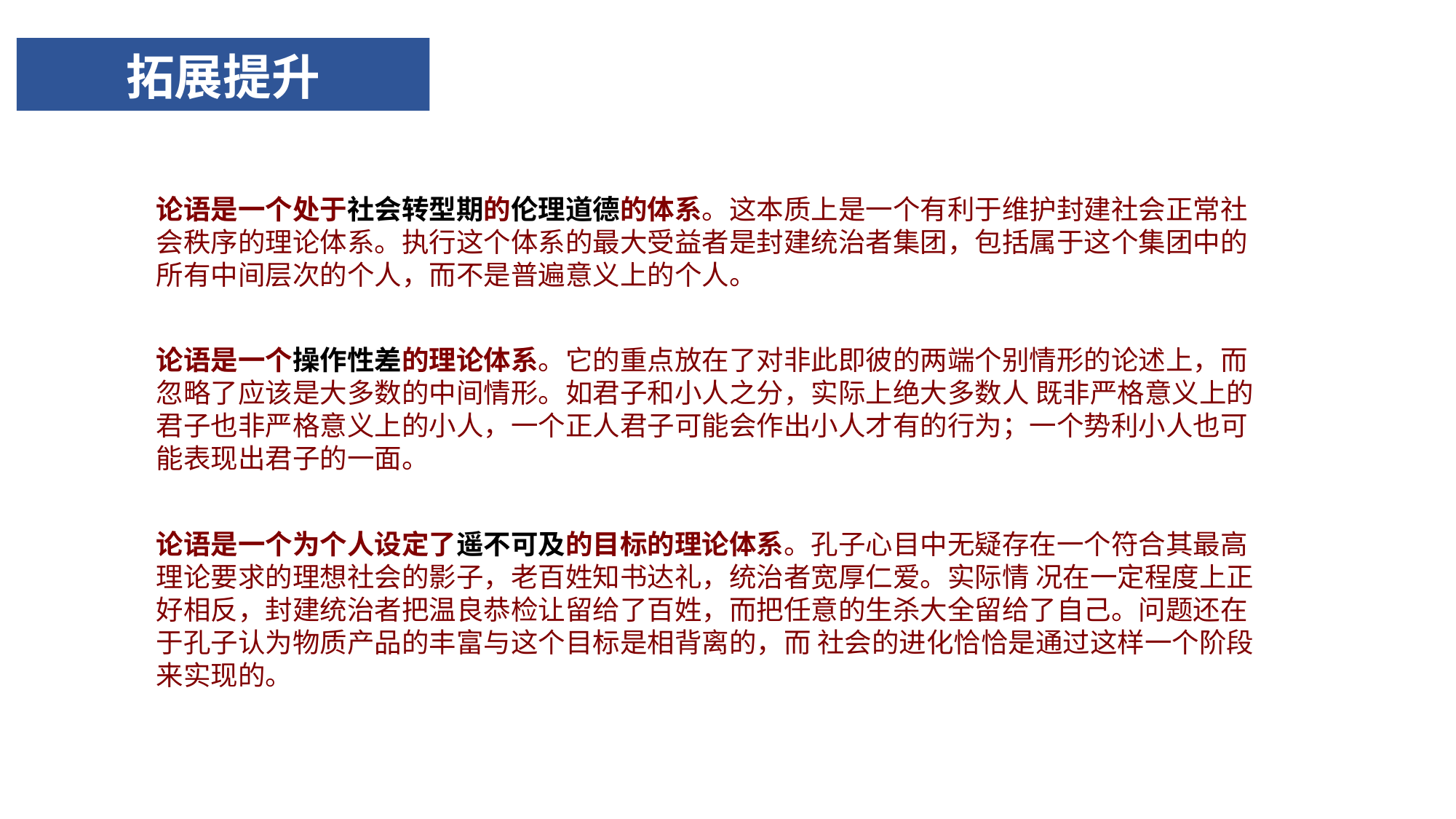

# 拓展提升
论语是一个处于社会转型期的伦理道德的体系。这本质上是一个有利于维护封建社会正常社会秩序的理论体系。执行这个体系的最大受益者是封建统治者集团，包括属于这个集团中的所有中间层次的个人，而不是普遍意义上的个人。
论语是一个操作性差的理论体系。它的重点放在了对非此即彼的两端个别情形的论述上，而忽略了应该是大多数的中间情形。如君子和小人之分，实际上绝大多数人 既非严格意义上的君子也非严格意义上的小人，一个正人君子可能会作出小人才有的行为；一个势利小人也可能表现出君子的一面。
论语是一个为个人设定了遥不可及的目标的理论体系。孔子心目中无疑存在一个符合其最高理论要求的理想社会的影子，老百姓知书达礼，统治者宽厚仁爱。实际情 况在一定程度上正好相反，封建统治者把温良恭检让留给了百姓，而把任意的生杀大全留给了自己。问题还在于孔子认为物质产品的丰富与这个目标是相背离的，而 社会的进化恰恰是通过这样一个阶段来实现的。